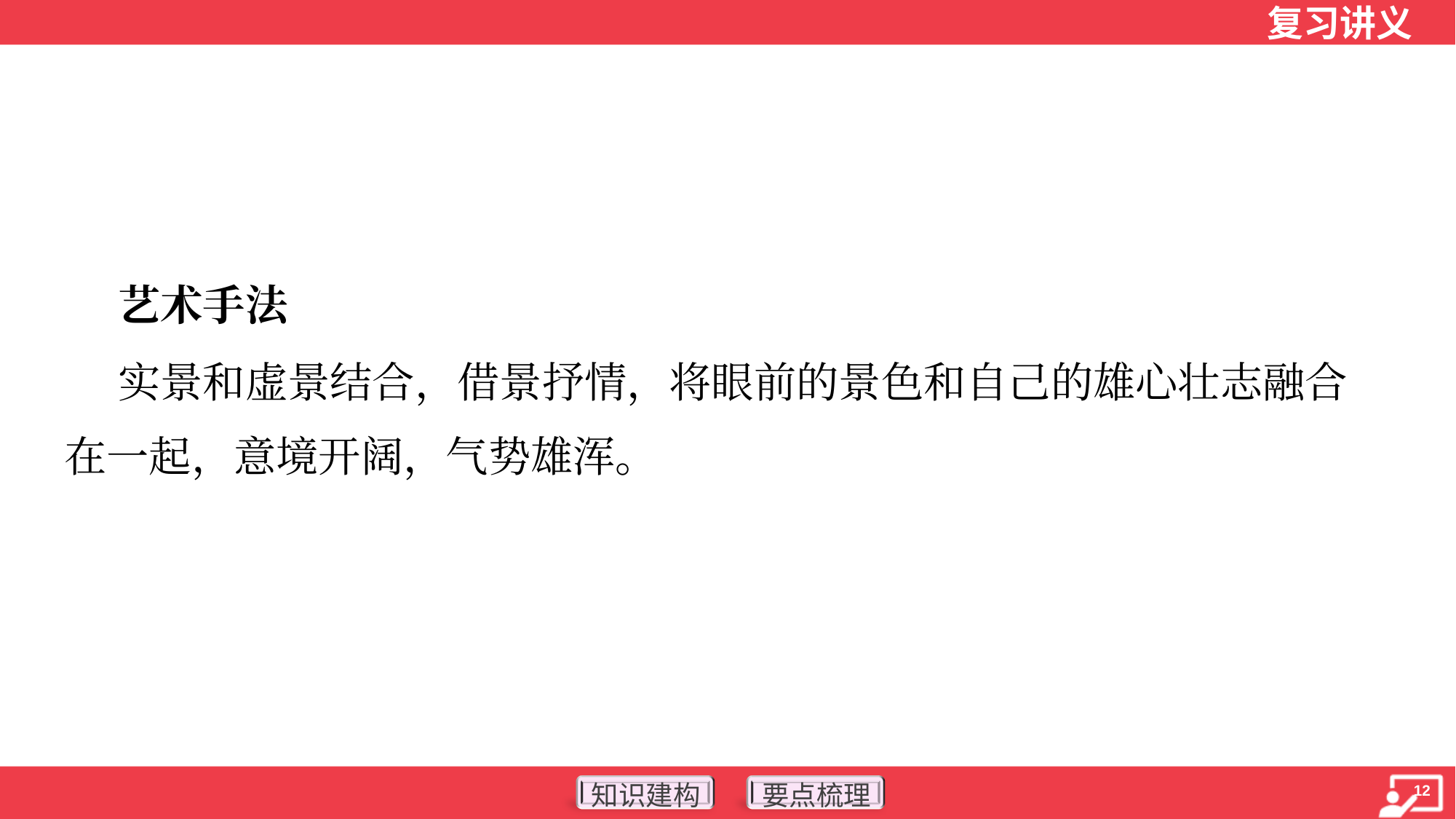

艺术手法
    实景和虚景结合，借景抒情，将眼前的景色和自己的雄心壮志融合
在一起，意境开阔，气势雄浑。